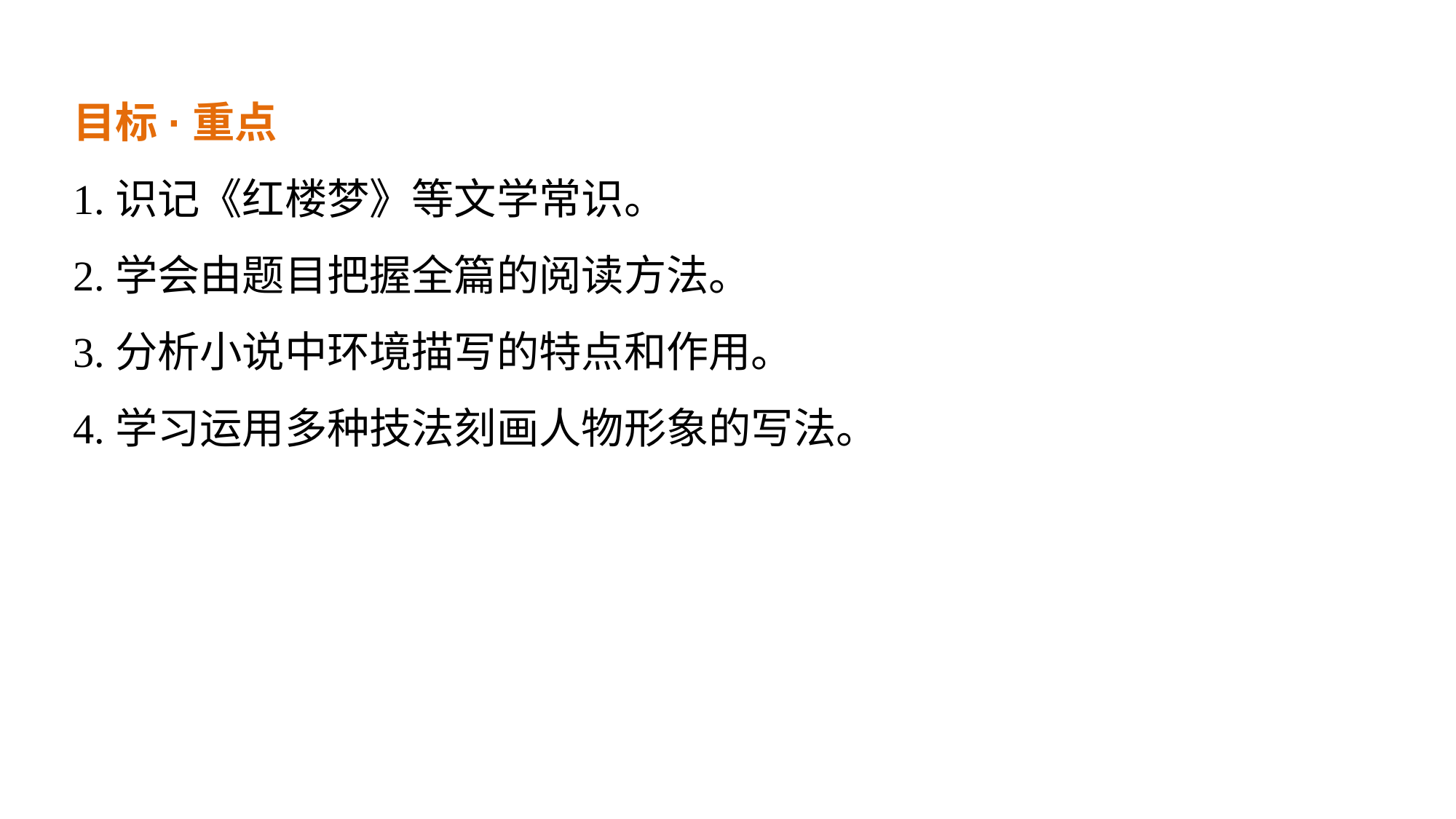

目标·重点
1.识记《红楼梦》等文学常识。
2.学会由题目把握全篇的阅读方法。
3.分析小说中环境描写的特点和作用。
4.学习运用多种技法刻画人物形象的写法。